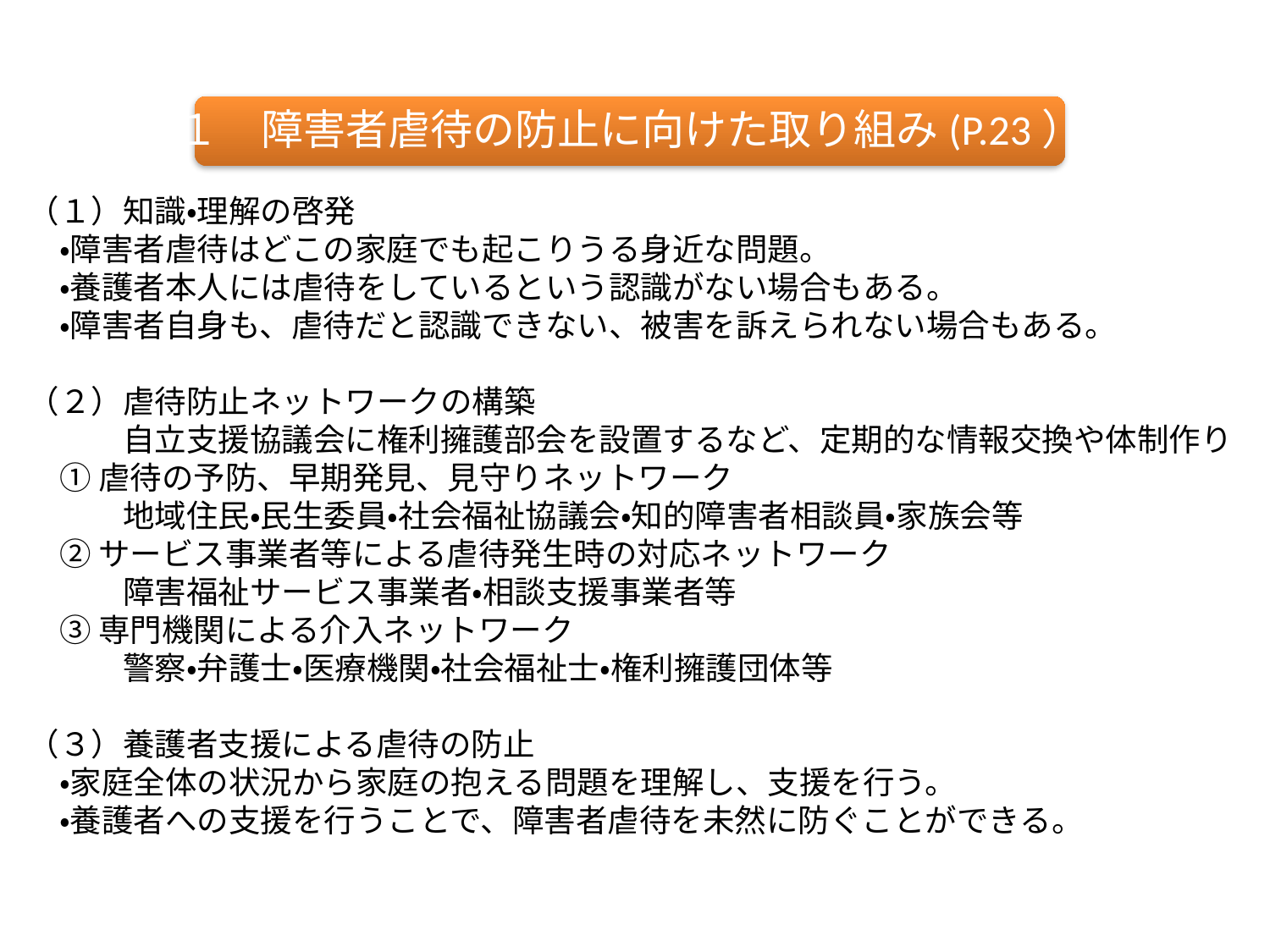

１　障害者虐待の防止に向けた取り組み(P.23）

（１）知識・理解の啓発
　・障害者虐待はどこの家庭でも起こりうる身近な問題。
　・養護者本人には虐待をしているという認識がない場合もある。
　・障害者自身も、虐待だと認識できない、被害を訴えられない場合もある。

（２）虐待防止ネットワークの構築
　　　自立支援協議会に権利擁護部会を設置するなど、定期的な情報交換や体制作り
　① 虐待の予防、早期発見、見守りネットワーク
　　　地域住民・民生委員・社会福祉協議会・知的障害者相談員・家族会等
　② サービス事業者等による虐待発生時の対応ネットワーク
　　　障害福祉サービス事業者・相談支援事業者等
　③ 専門機関による介入ネットワーク
　　　警察・弁護士・医療機関・社会福祉士・権利擁護団体等

（３）養護者支援による虐待の防止
　・家庭全体の状況から家庭の抱える問題を理解し、支援を行う。
　・養護者への支援を行うことで、障害者虐待を未然に防ぐことができる。